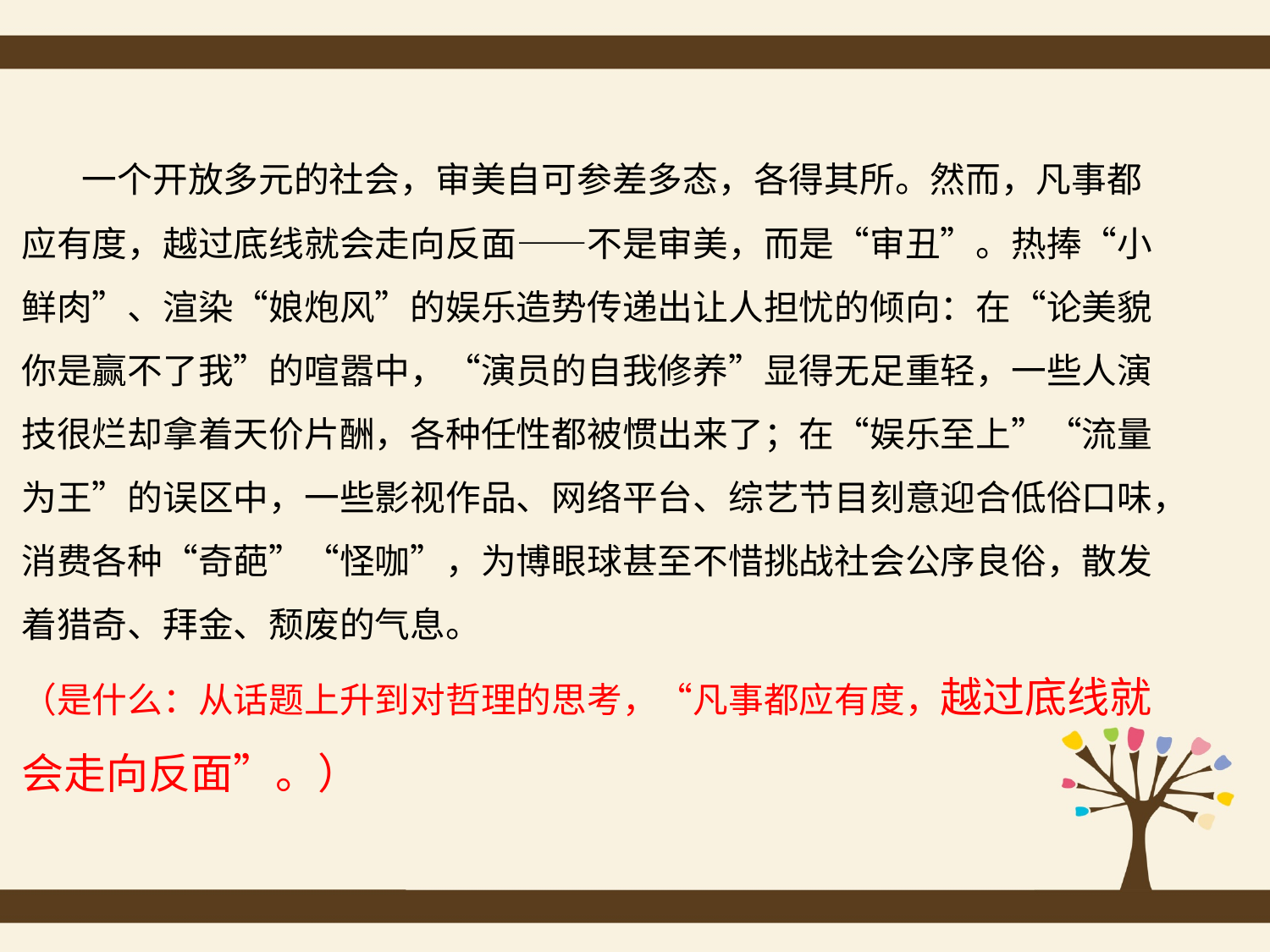

一个开放多元的社会，审美自可参差多态，各得其所。然而，凡事都应有度，越过底线就会走向反面——不是审美，而是“审丑”。热捧“小鲜肉”、渲染“娘炮风”的娱乐造势传递出让人担忧的倾向：在“论美貌你是赢不了我”的喧嚣中，“演员的自我修养”显得无足重轻，一些人演技很烂却拿着天价片酬，各种任性都被惯出来了；在“娱乐至上”“流量为王”的误区中，一些影视作品、网络平台、综艺节目刻意迎合低俗口味，消费各种“奇葩”“怪咖”，为博眼球甚至不惜挑战社会公序良俗，散发着猎奇、拜金、颓废的气息。
（是什么：从话题上升到对哲理的思考，“凡事都应有度，越过底线就会走向反面”。）